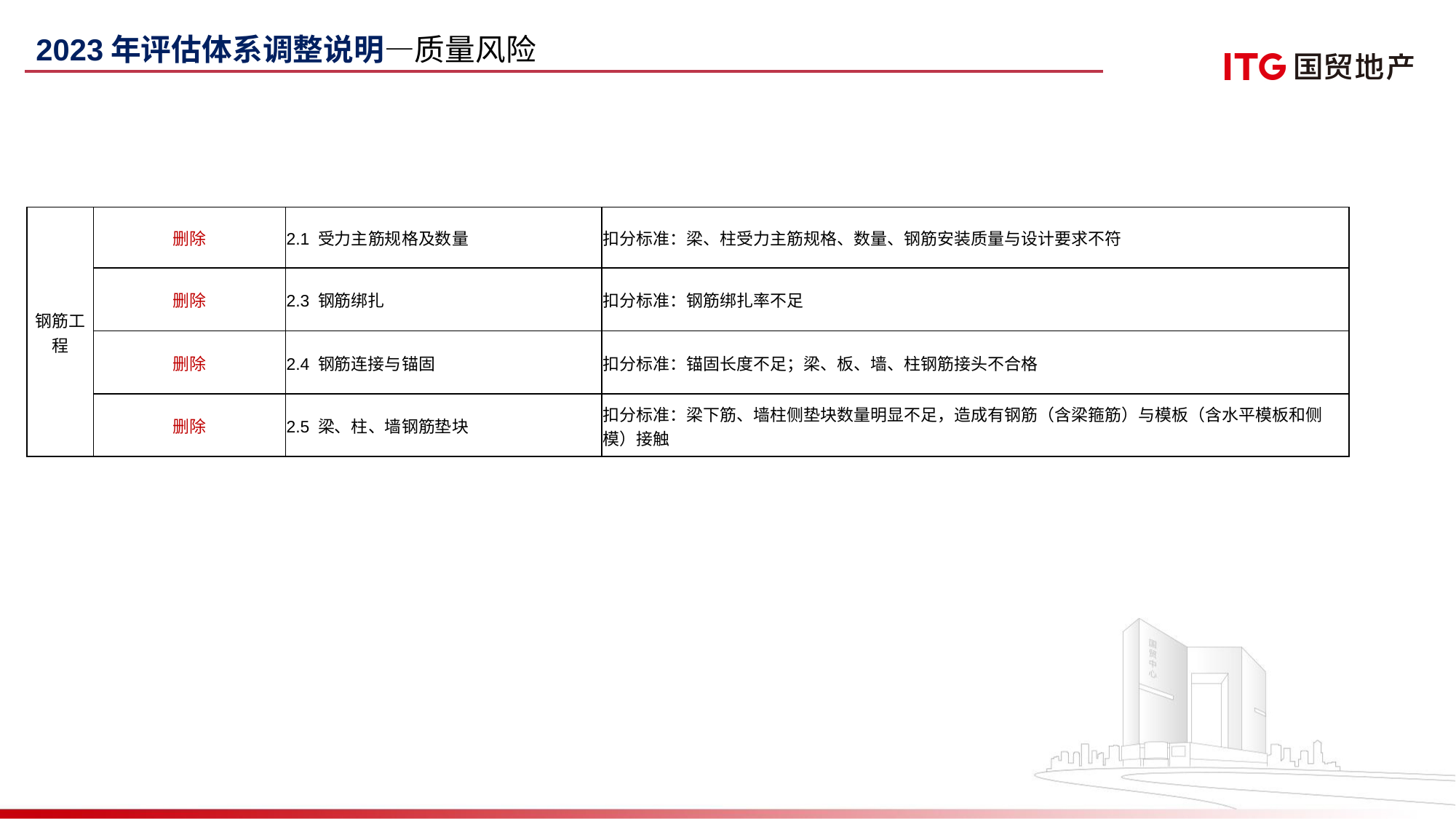

2023年评估体系调整说明—质量风险
| 钢筋工程 | 删除 | 2.1 受力主筋规格及数量 | 扣分标准：梁、柱受力主筋规格、数量、钢筋安装质量与设计要求不符 |
| --- | --- | --- | --- |
|  | 删除 | 2.3 钢筋绑扎 | 扣分标准：钢筋绑扎率不足 |
|  | 删除 | 2.4 钢筋连接与锚固 | 扣分标准：锚固长度不足；梁、板、墙、柱钢筋接头不合格 |
|  | 删除 | 2.5 梁、柱、墙钢筋垫块 | 扣分标准：梁下筋、墙柱侧垫块数量明显不足，造成有钢筋（含梁箍筋）与模板（含水平模板和侧模）接触 |